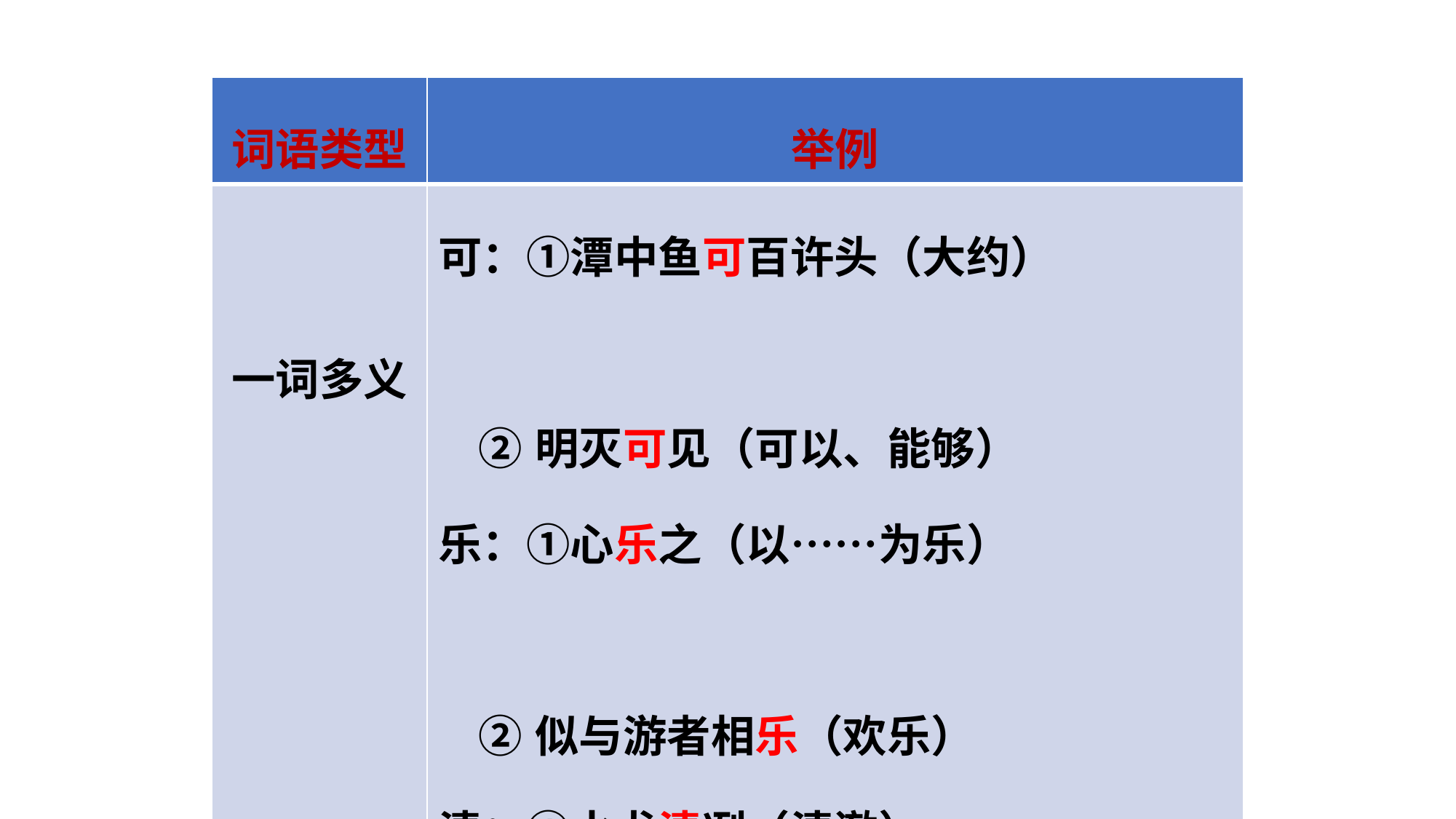

| 词语类型 | 举例 |
| --- | --- |
| 一词多义 | 可：①潭中鱼可百许头（大约）　　　　　　 ②明灭可见（可以、能够） 乐：①心乐之（以……为乐）　　　　　　　 ②似与游者相乐（欢乐） 清：①水尤清冽（清澈）　　　　　　　　　　 ②以其境过清（凄清） 从：①从小丘西行百二十步（从） ②隶而从者（跟从） |